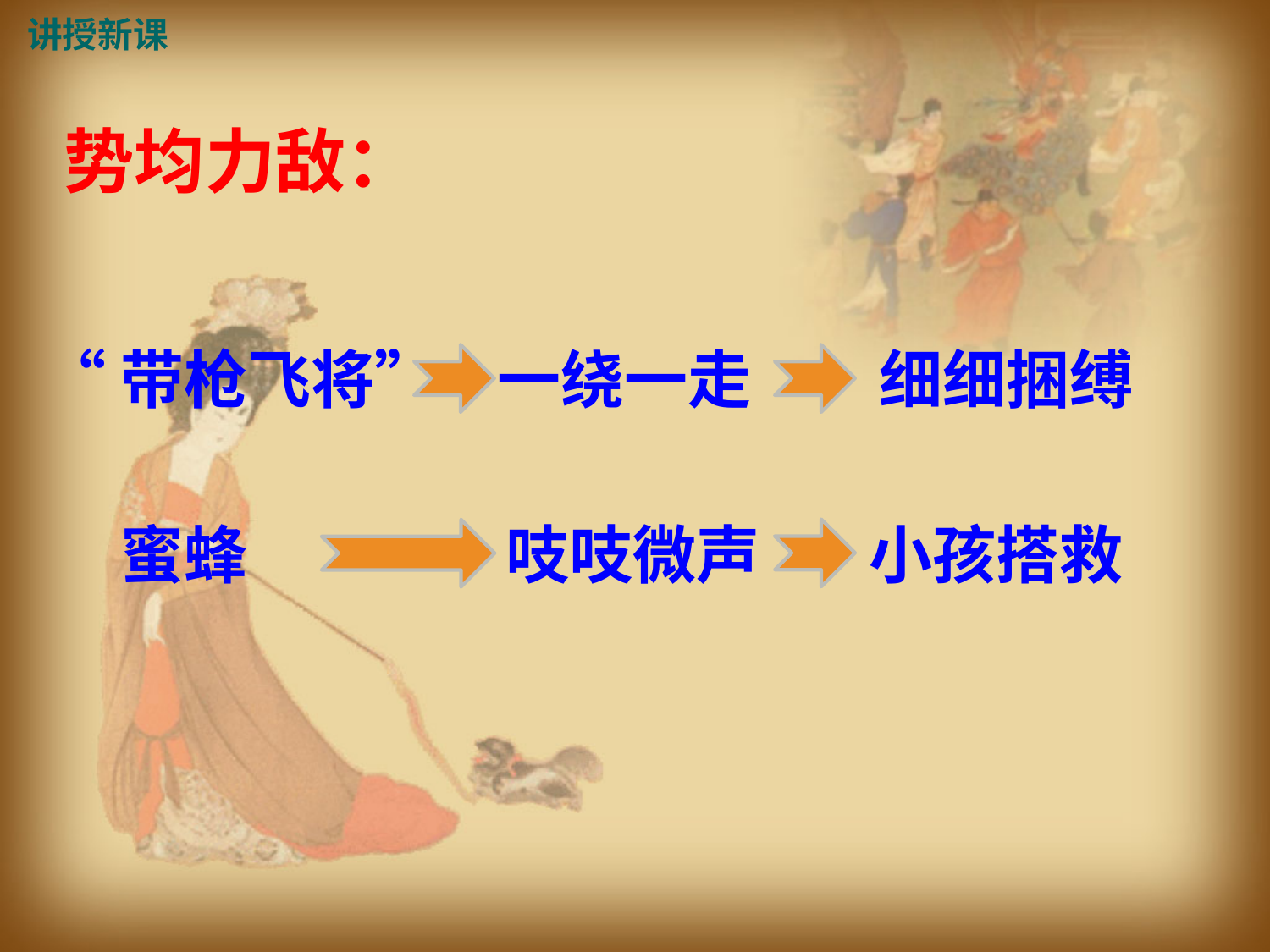

讲授新课
势均力敌：
“带枪飞将”
一绕一走
细细捆缚

蜜蜂
吱吱微声
小孩搭救